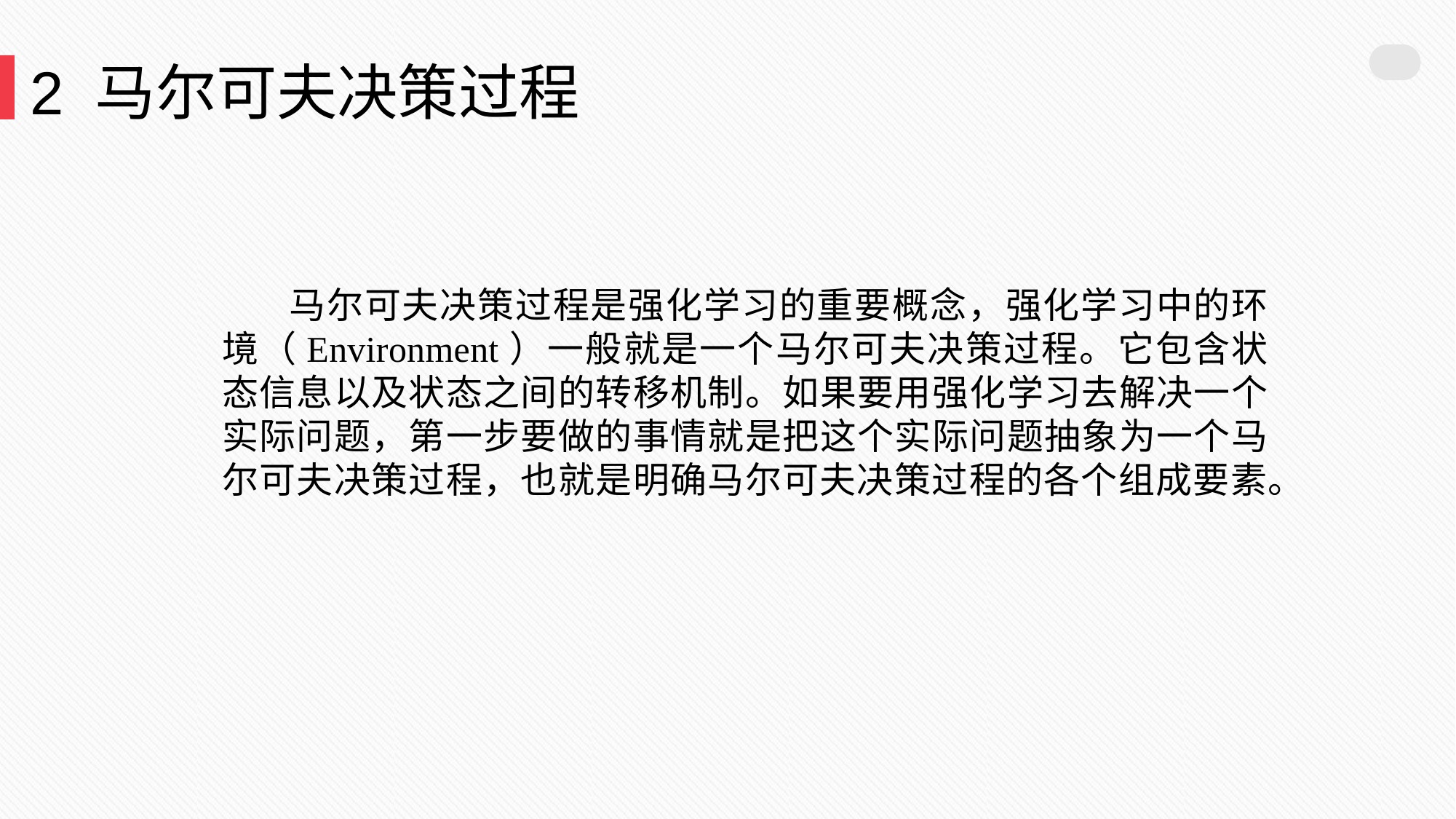

2 马尔可夫决策过程
      马尔可夫决策过程是强化学习的重要概念，强化学习中的环境（Environment）一般就是一个马尔可夫决策过程。它包含状态信息以及状态之间的转移机制。如果要用强化学习去解决一个实际问题，第一步要做的事情就是把这个实际问题抽象为一个马尔可夫决策过程，也就是明确马尔可夫决策过程的各个组成要素。